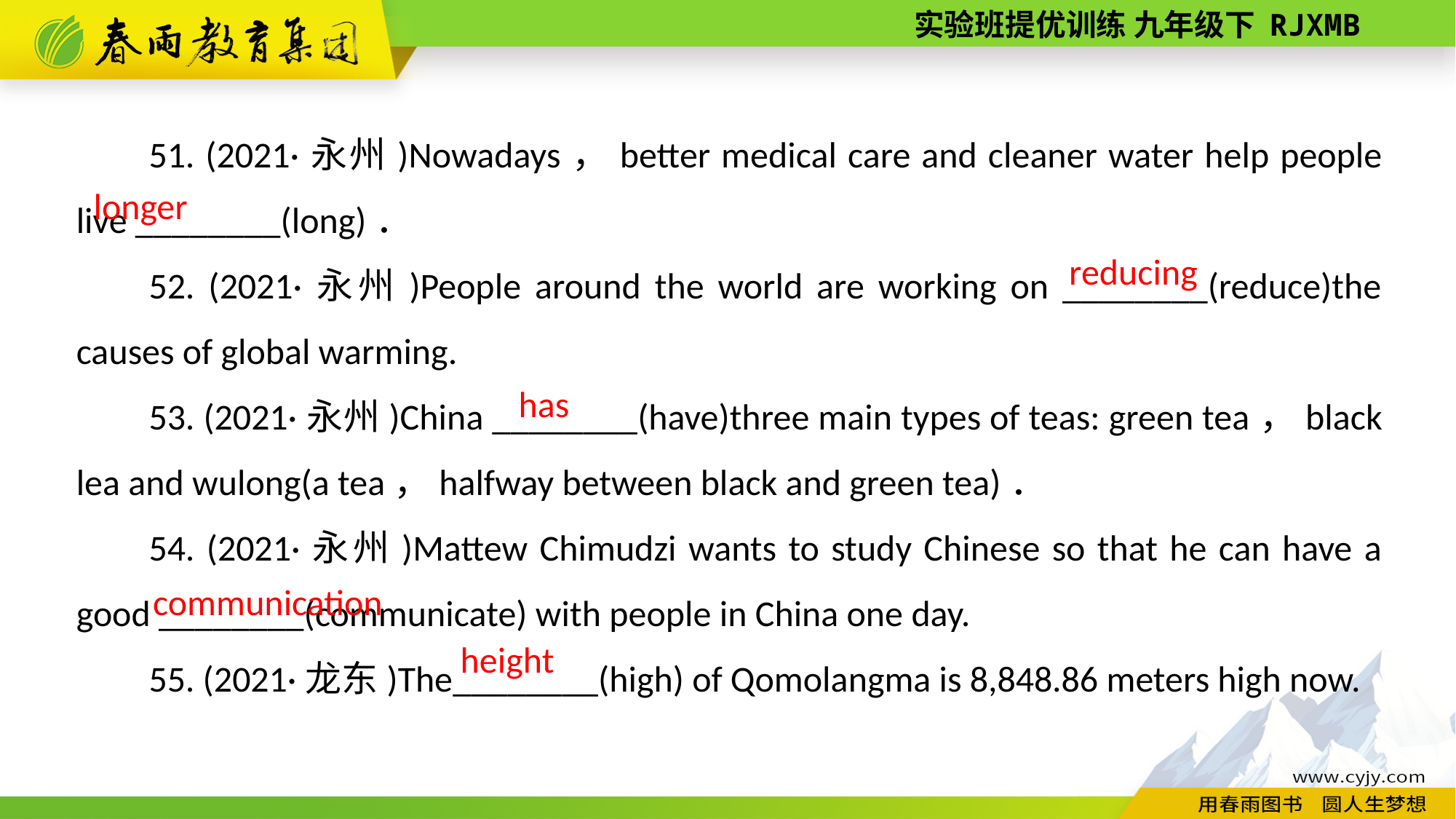

51. (2021·永州)Nowadays，better medical care and cleaner water help people live ________(long)．
52. (2021·永州)People around the world are working on ________(reduce)the causes of global warming.
53. (2021·永州)China ________(have)three main types of teas: green tea，black lea and wulong(a tea，halfway between black and green tea)．
54. (2021·永州)Mattew Chimudzi wants to study Chinese so that he can have a good ________(communicate) with people in China one day.
55. (2021·龙东)The________(high) of Qomolangma is 8,848.86 meters high now.
longer
reducing
has
communication
height